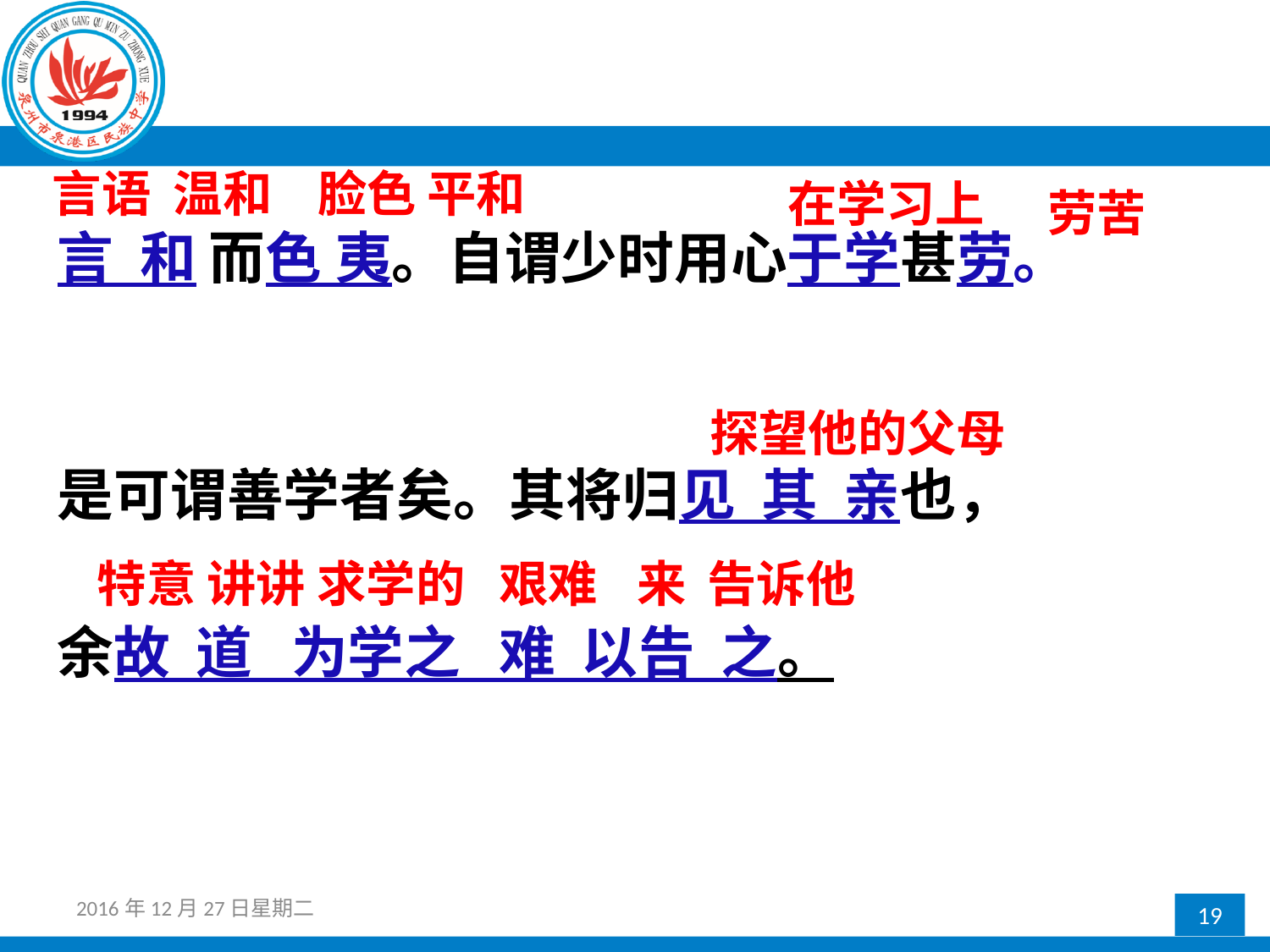

言语  温和
脸色 平和
在学习上
劳苦
言  和 而色 夷。自谓少时用心于学甚劳。

是可谓善学者矣。其将归见  其  亲也，

余故  道   为学之   难  以告  之。

探望他的父母
特意 讲讲
求学的   艰难
来
告诉他
2016年12月27日星期二